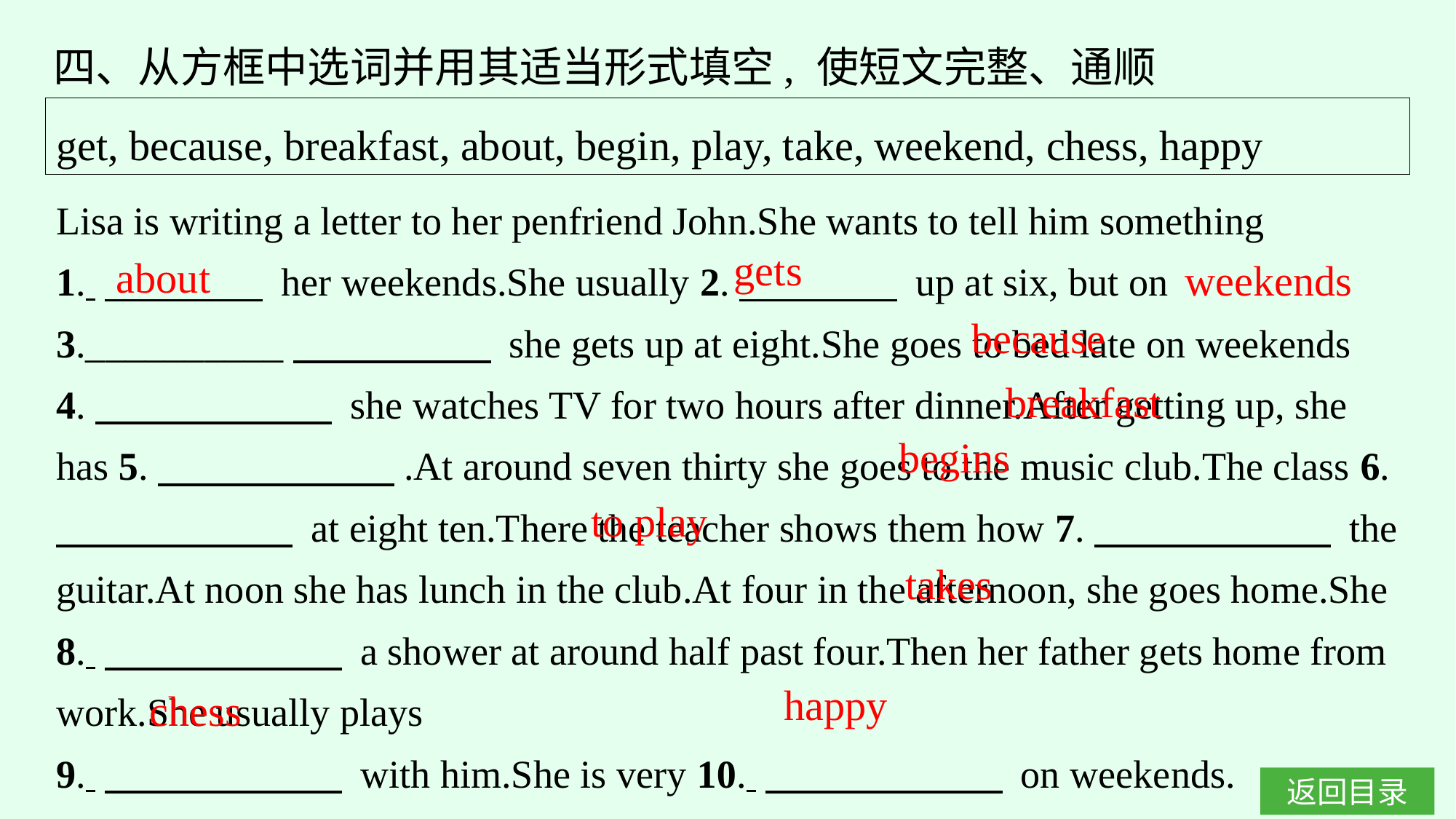

四、从方框中选词并用其适当形式填空, 使短文完整、通顺
get, because, breakfast, about, begin, play, take, weekend, chess, happy
Lisa is writing a letter to her penfriend John.She wants to tell him something            1. 　　　　 her weekends.She usually 2.　　　　 up at six, but on 3.__________　　　　　 she gets up at eight.She goes to bed late on weekends 4.　　　　　　 she watches TV for two hours after dinner.After getting up, she has 5.　　　　　　.At around seven thirty she goes to the music club.The class 6. 　　　　　　 at eight ten.There the teacher shows them how 7.　　　　　　 the guitar.At noon she has lunch in the club.At four in the afternoon, she goes home.She 8. 　　　　　　 a shower at around half past four.Then her father gets home from work.She usually plays
9. 　　　　　　 with him.She is very 10. 　　　　　　 on weekends.
gets
about
weekends
because
breakfast
begins
to play
takes
happy
chess